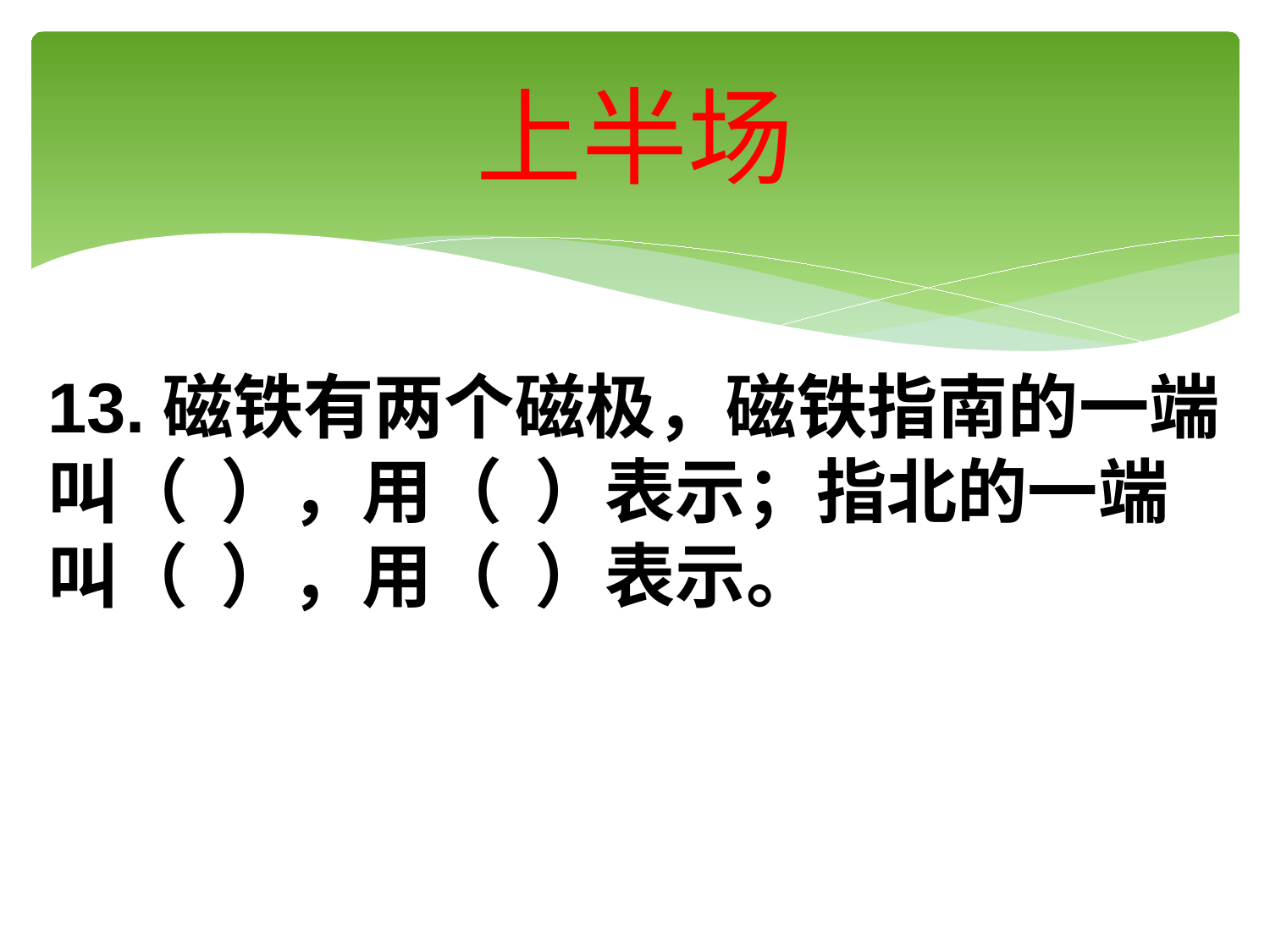

# 上半场
13.磁铁有两个磁极，磁铁指南的一端叫（  ），用（  ）表示；指北的一端叫（  ），用（  ）表示。